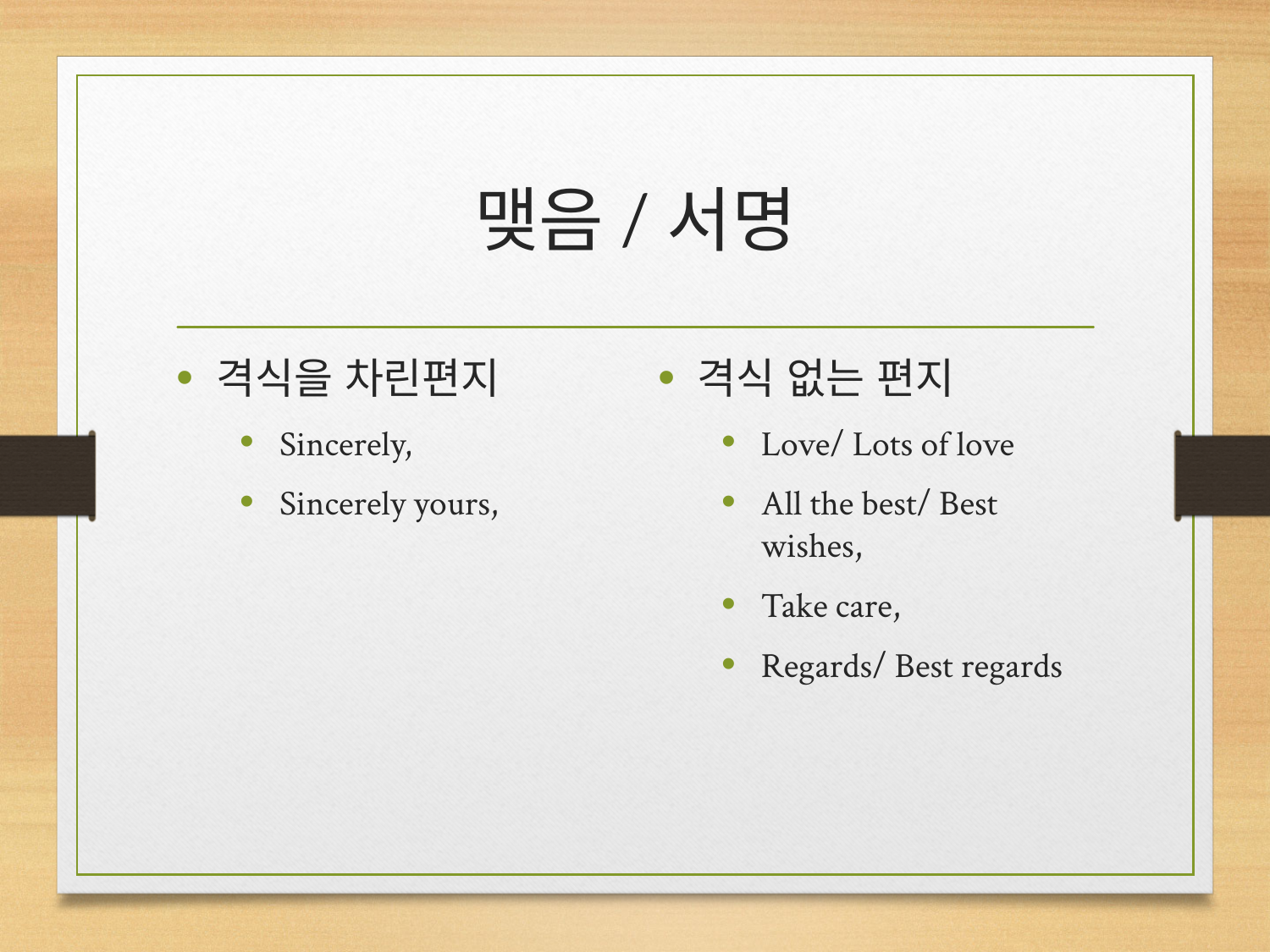

# 맺음/서명
격식을 차린편지
Sincerely,
Sincerely yours,
격식 없는 편지
Love/ Lots of love
All the best/ Best wishes,
Take care,
Regards/ Best regards